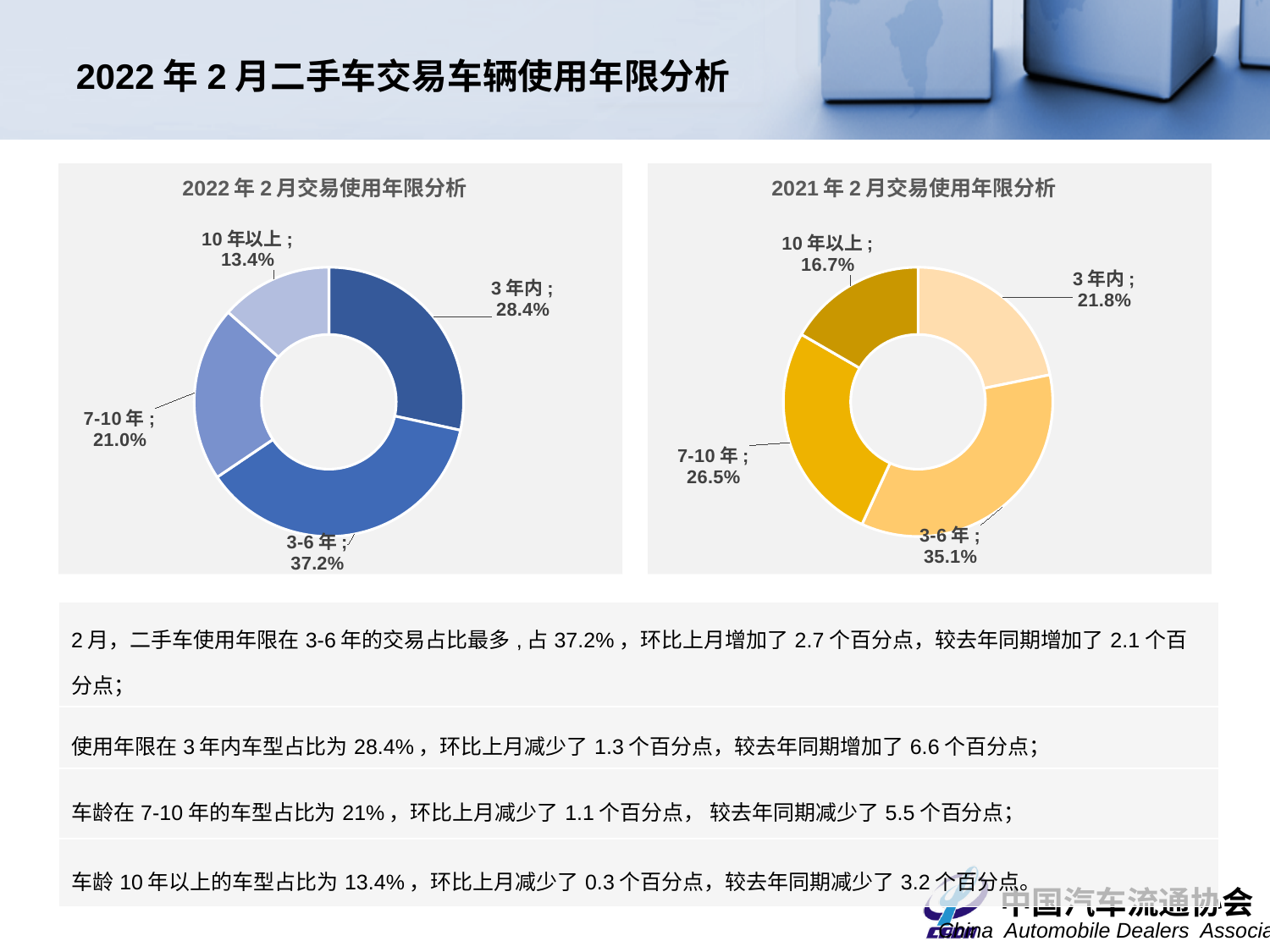

# 2022年2月二手车交易车辆使用年限分析

### Chart: 2022年2月交易使用年限分析

| Category | 车龄占比 |
|---|---|
| 3年内 | 0.2838783072222583 |
| 3-6年 | 0.3716681680147844 |
| 7-10年 | 0.2102562197602177 |
| 10年以上 | 0.13419730500273958 |

### Chart: 2021年2月交易使用年限分析

| Category |  |
|---|---|
| 3年内 | 0.21777714507625043 |
| 3-6年 | 0.35054153551775863 |
| 7-10年 | 0.265140437059515 |
| 10年以上 | 0.16654088234647596 |
| 2月，二手车使用年限在3-6年的交易占比最多,占37.2%，环比上月增加了2.7个百分点，较去年同期增加了2.1个百分点； |
| --- |
| 使用年限在3年内车型占比为28.4%，环比上月减少了1.3个百分点，较去年同期增加了6.6个百分点； |
| 车龄在7-10年的车型占比为21%，环比上月减少了1.1个百分点， 较去年同期减少了5.5个百分点； |
| 车龄10年以上的车型占比为13.4%，环比上月减少了0.3个百分点，较去年同期减少了3.2个百分点。 |